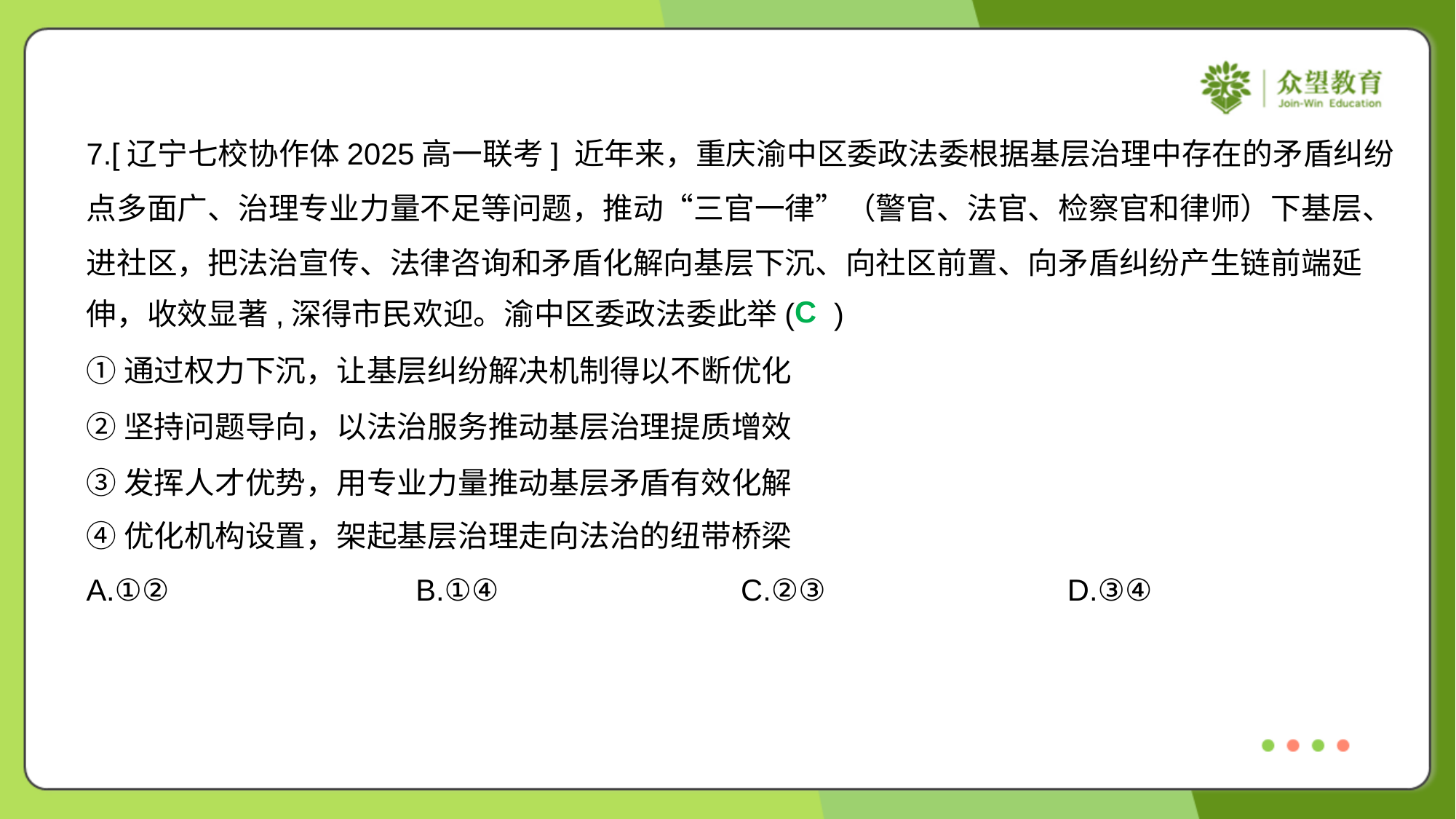

7.[辽宁七校协作体2025高一联考] 近年来，重庆渝中区委政法委根据基层治理中存在的矛盾纠纷
点多面广、治理专业力量不足等问题，推动“三官一律”（警官、法官、检察官和律师）下基层、
进社区，把法治宣传、法律咨询和矛盾化解向基层下沉、向社区前置、向矛盾纠纷产生链前端延
伸，收效显著,深得市民欢迎。渝中区委政法委此举(     )
C
①通过权力下沉，让基层纠纷解决机制得以不断优化
②坚持问题导向，以法治服务推动基层治理提质增效
③发挥人才优势，用专业力量推动基层矛盾有效化解
④优化机构设置，架起基层治理走向法治的纽带桥梁
A.①②	B.①④	C.②③	D.③④